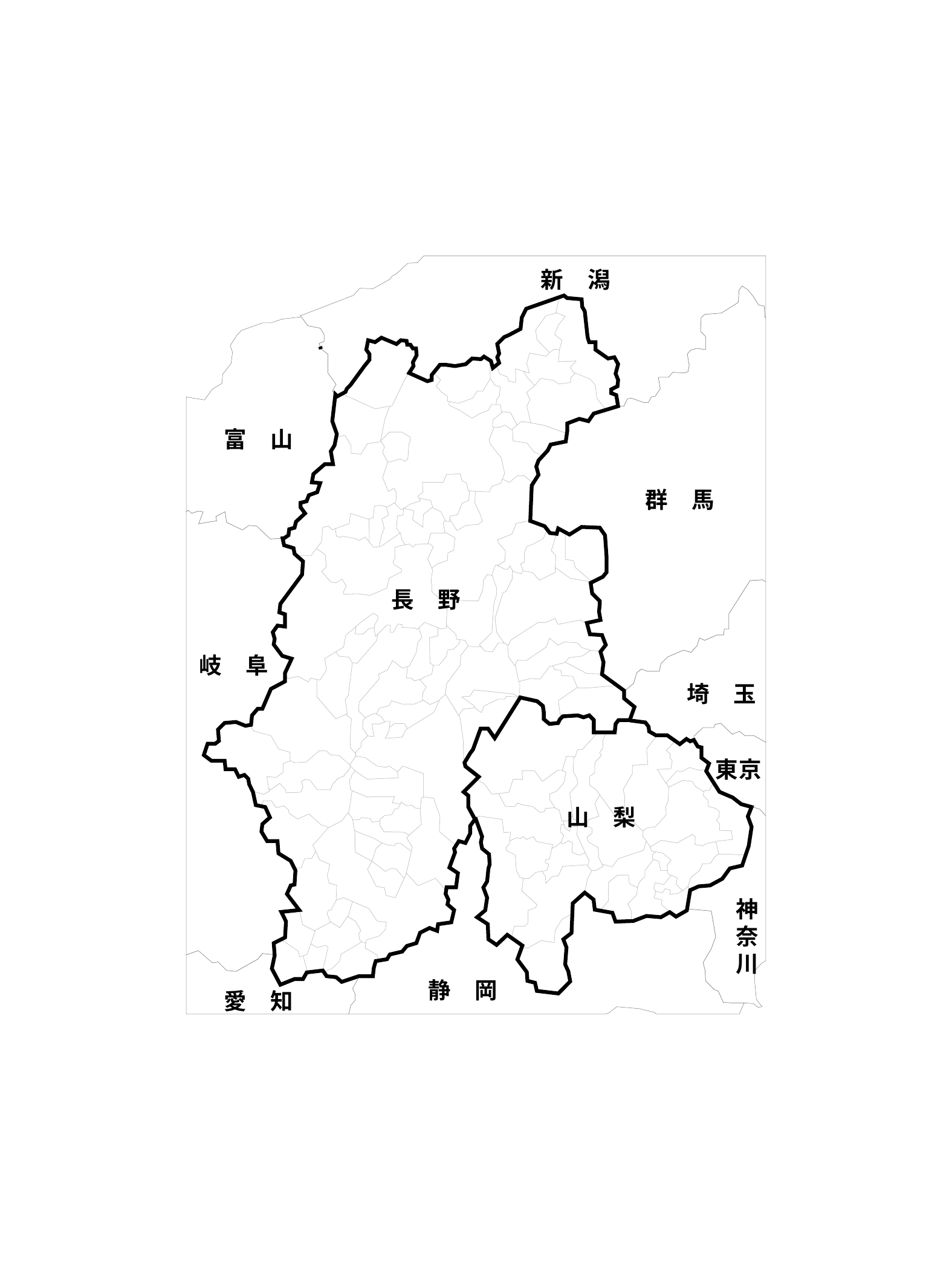

新　潟
富　山
群　馬
岐　阜
埼　玉
東京
神奈川
静　岡
愛　知

長　野

山　梨